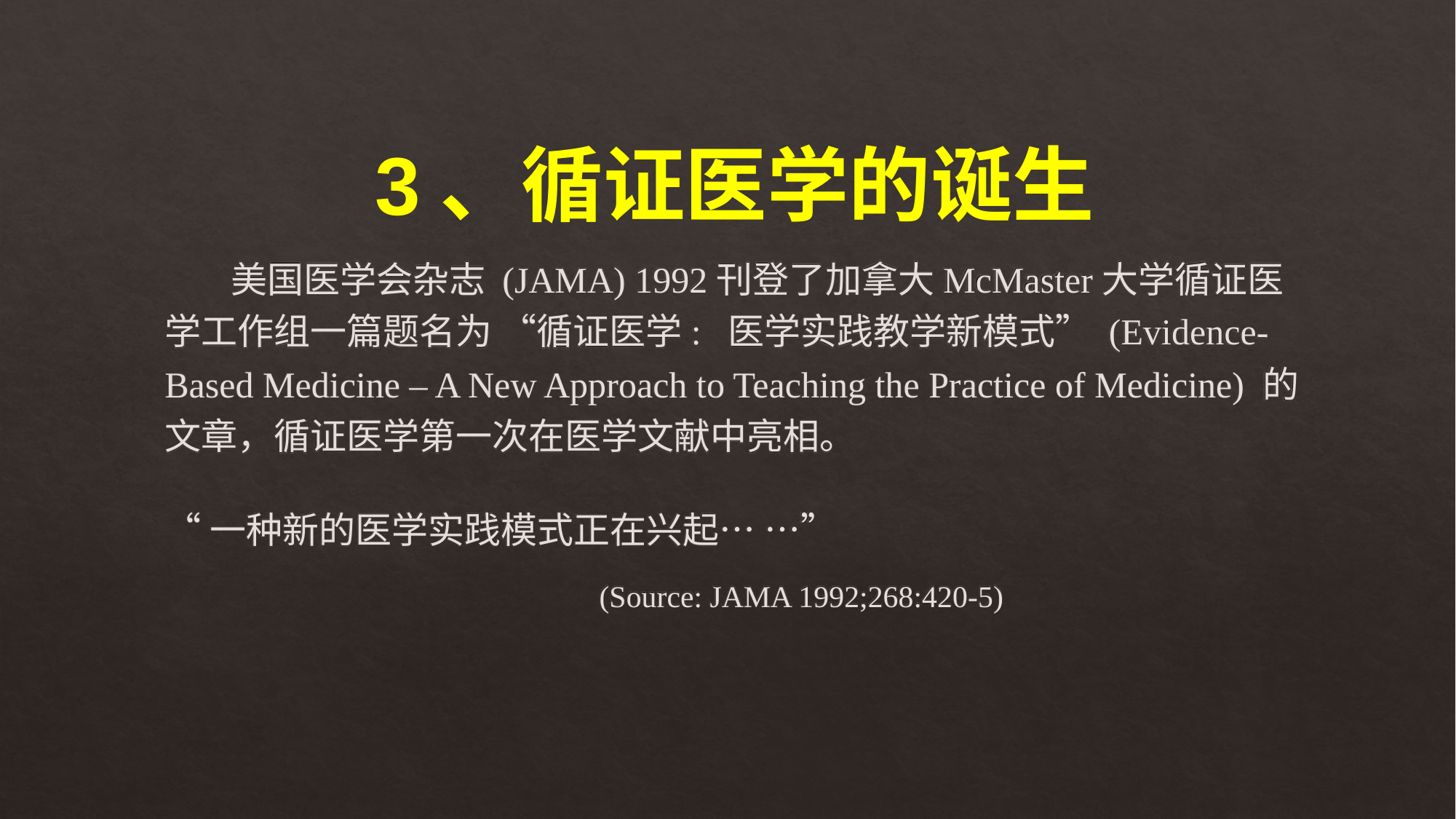

3、循证医学的诞生
	       美国医学会杂志 (JAMA) 1992刊登了加拿大McMaster大学循证医学工作组一篇题名为 “循证医学:  医学实践教学新模式” (Evidence-Based Medicine – A New Approach to Teaching the Practice of Medicine) 的文章，循证医学第一次在医学文献中亮相。

	“一种新的医学实践模式正在兴起… …”
				              (Source: JAMA 1992;268:420-5)